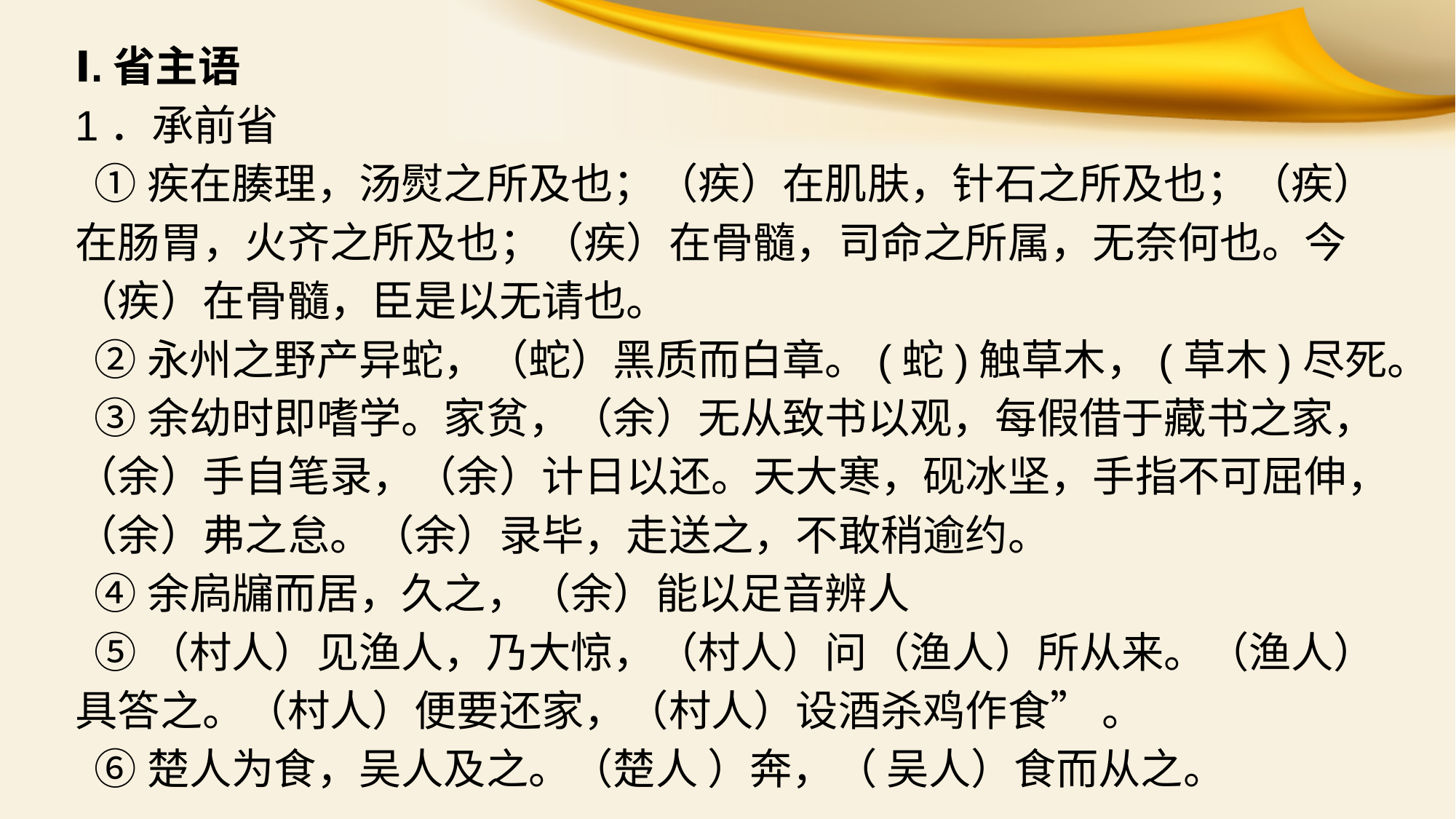

Ⅰ.省主语
1．承前省
  ①疾在腠理，汤熨之所及也；（疾）在肌肤，针石之所及也；（疾）在肠胃，火齐之所及也；（疾）在骨髓，司命之所属，无奈何也。今（疾）在骨髓，臣是以无请也。
  ②永州之野产异蛇，（蛇）黑质而白章。(蛇)触草木，(草木)尽死。
  ③余幼时即嗜学。家贫，（余）无从致书以观，每假借于藏书之家，（余）手自笔录，（余）计日以还。天大寒，砚冰坚，手指不可屈伸，（余）弗之怠。（余）录毕，走送之，不敢稍逾约。
  ④余扄牖而居，久之，（余）能以足音辨人
  ⑤（村人）见渔人，乃大惊，（村人）问（渔人）所从来。（渔人）具答之。（村人）便要还家，（村人）设酒杀鸡作食” 。
  ⑥楚人为食，吴人及之。（楚人 ）奔，（ 吴人）食而从之。